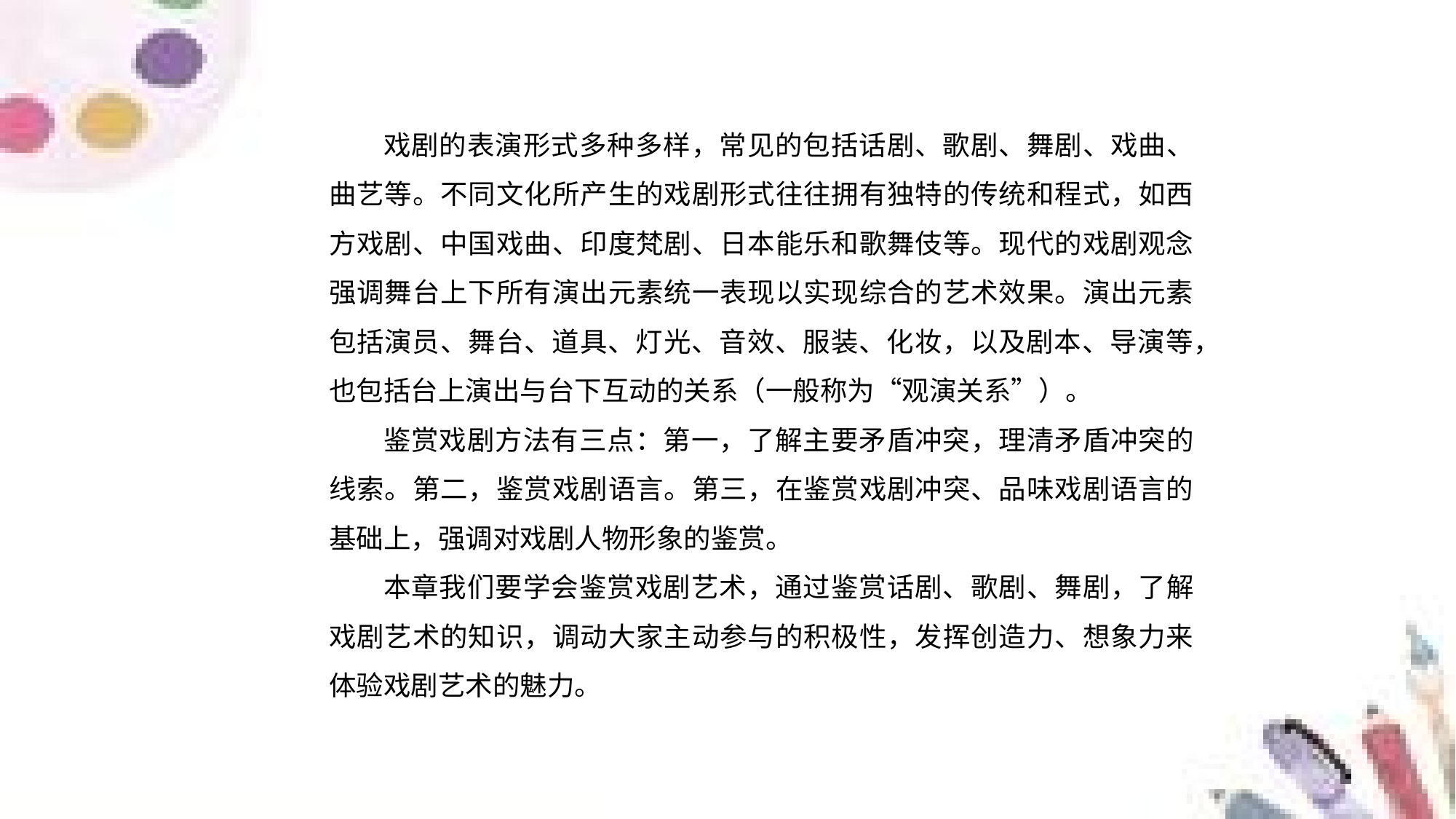

戏剧的表演形式多种多样，常见的包括话剧、歌剧、舞剧、戏曲、曲艺等。不同文化所产生的戏剧形式往往拥有独特的传统和程式，如西方戏剧、中国戏曲、印度梵剧、日本能乐和歌舞伎等。现代的戏剧观念强调舞台上下所有演出元素统一表现以实现综合的艺术效果。演出元素包括演员、舞台、道具、灯光、音效、服装、化妆，以及剧本、导演等，也包括台上演出与台下互动的关系（一般称为“观演关系”）。
鉴赏戏剧方法有三点：第一，了解主要矛盾冲突，理清矛盾冲突的线索。第二，鉴赏戏剧语言。第三，在鉴赏戏剧冲突、品味戏剧语言的基础上，强调对戏剧人物形象的鉴赏。
本章我们要学会鉴赏戏剧艺术，通过鉴赏话剧、歌剧、舞剧，了解戏剧艺术的知识，调动大家主动参与的积极性，发挥创造力、想象力来体验戏剧艺术的魅力。
7